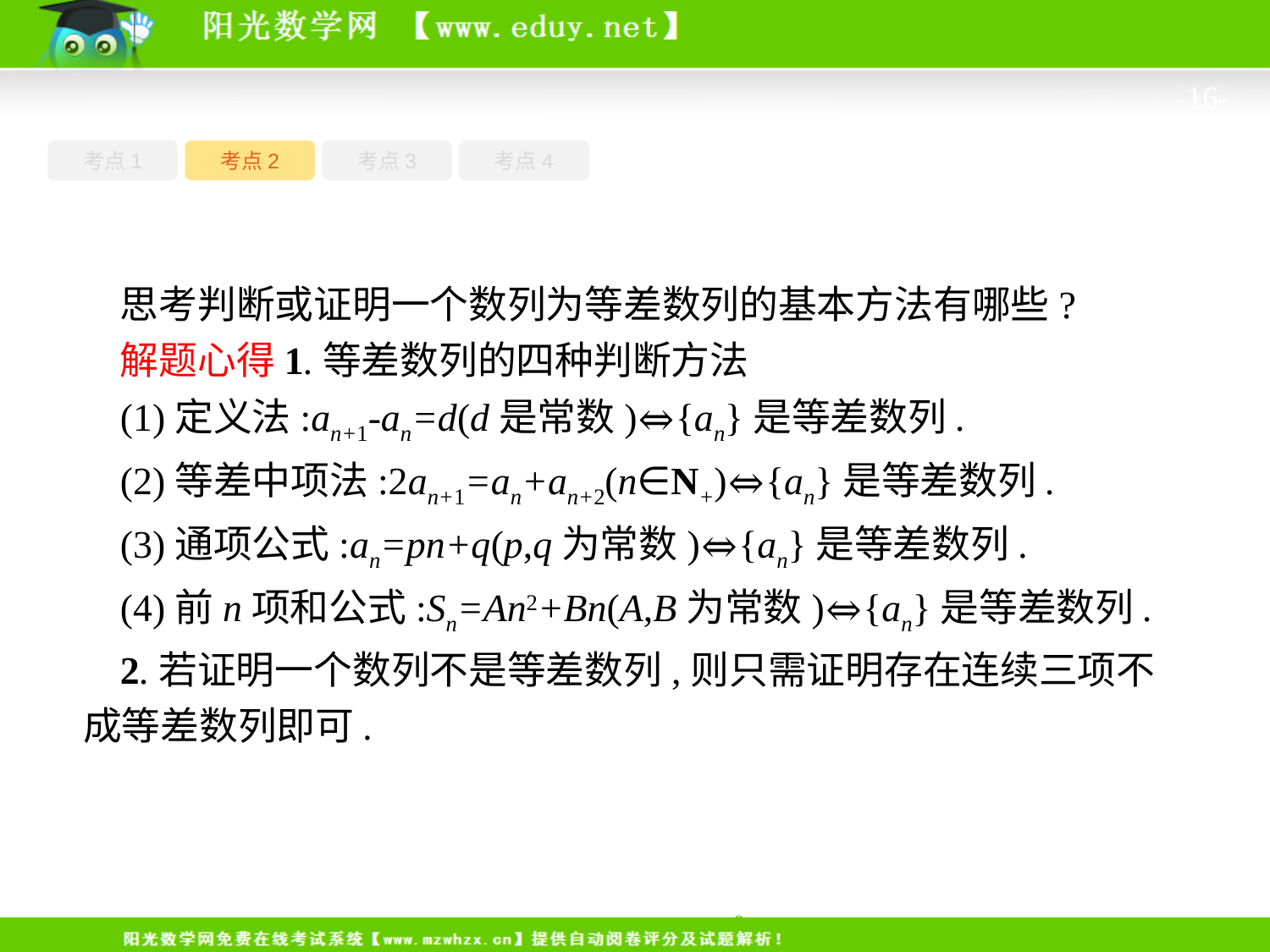

-16-
考点1
考点3
考点4
考点2
思考判断或证明一个数列为等差数列的基本方法有哪些?
解题心得1.等差数列的四种判断方法
(1)定义法:an+1-an=d(d是常数)⇔{an}是等差数列.
(2)等差中项法:2an+1=an+an+2(n∈N+)⇔{an}是等差数列.
(3)通项公式:an=pn+q(p,q为常数)⇔{an}是等差数列.
(4)前n项和公式:Sn=An2+Bn(A,B为常数)⇔{an}是等差数列.
2.若证明一个数列不是等差数列,则只需证明存在连续三项不成等差数列即可.